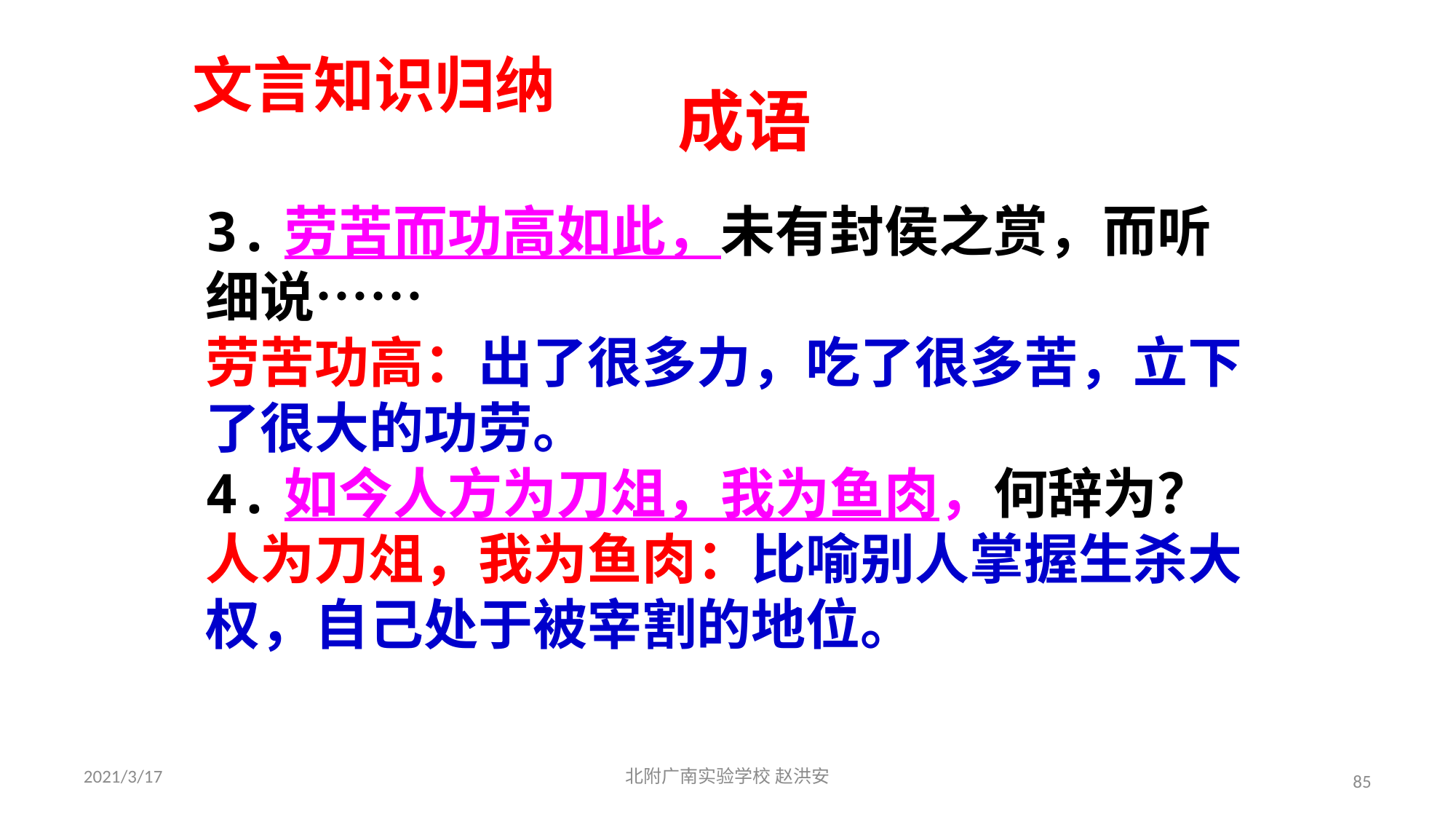

文言知识归纳
成语
3.劳苦而功高如此，未有封侯之赏，而听细说……
劳苦功高：出了很多力，吃了很多苦，立下了很大的功劳。
4.如今人方为刀俎，我为鱼肉，何辞为？
人为刀俎，我为鱼肉：比喻别人掌握生杀大权，自己处于被宰割的地位。
2021/3/17
北附广南实验学校 赵洪安
85